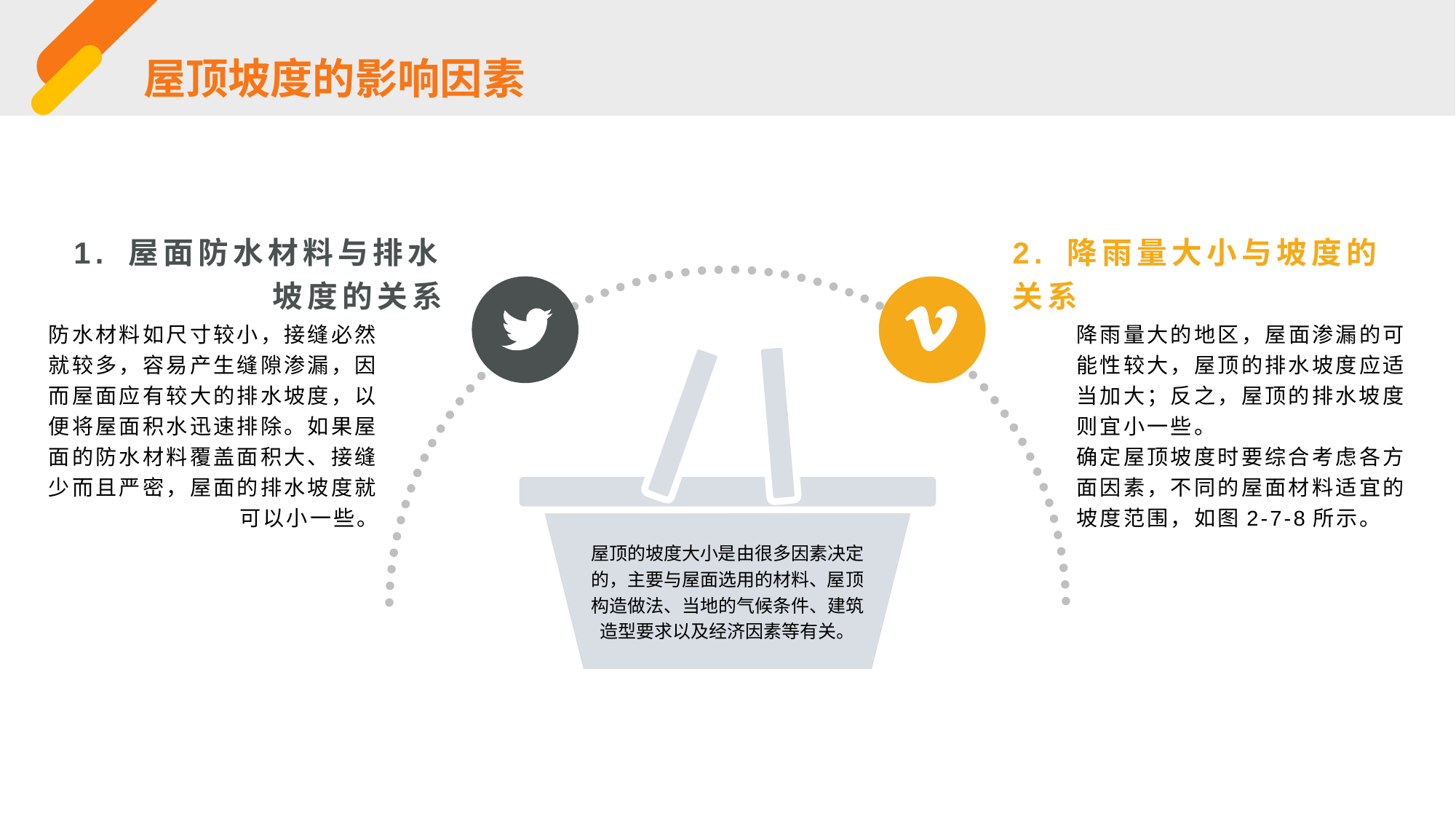

屋顶坡度的影响因素
1. 屋面防水材料与排水坡度的关系
2. 降雨量大小与坡度的关系

防水材料如尺寸较小，接缝必然就较多，容易产生缝隙渗漏，因而屋面应有较大的排水坡度，以便将屋面积水迅速排除。如果屋面的防水材料覆盖面积大、接缝少而且严密，屋面的排水坡度就可以小一些。
降雨量大的地区，屋面渗漏的可能性较大，屋顶的排水坡度应适当加大；反之，屋顶的排水坡度则宜小一些。
确定屋顶坡度时要综合考虑各方面因素，不同的屋面材料适宜的坡度范围，如图2-7-8所示。

屋顶的坡度大小是由很多因素决定的，主要与屋面选用的材料、屋顶构造做法、当地的气候条件、建筑造型要求以及经济因素等有关。